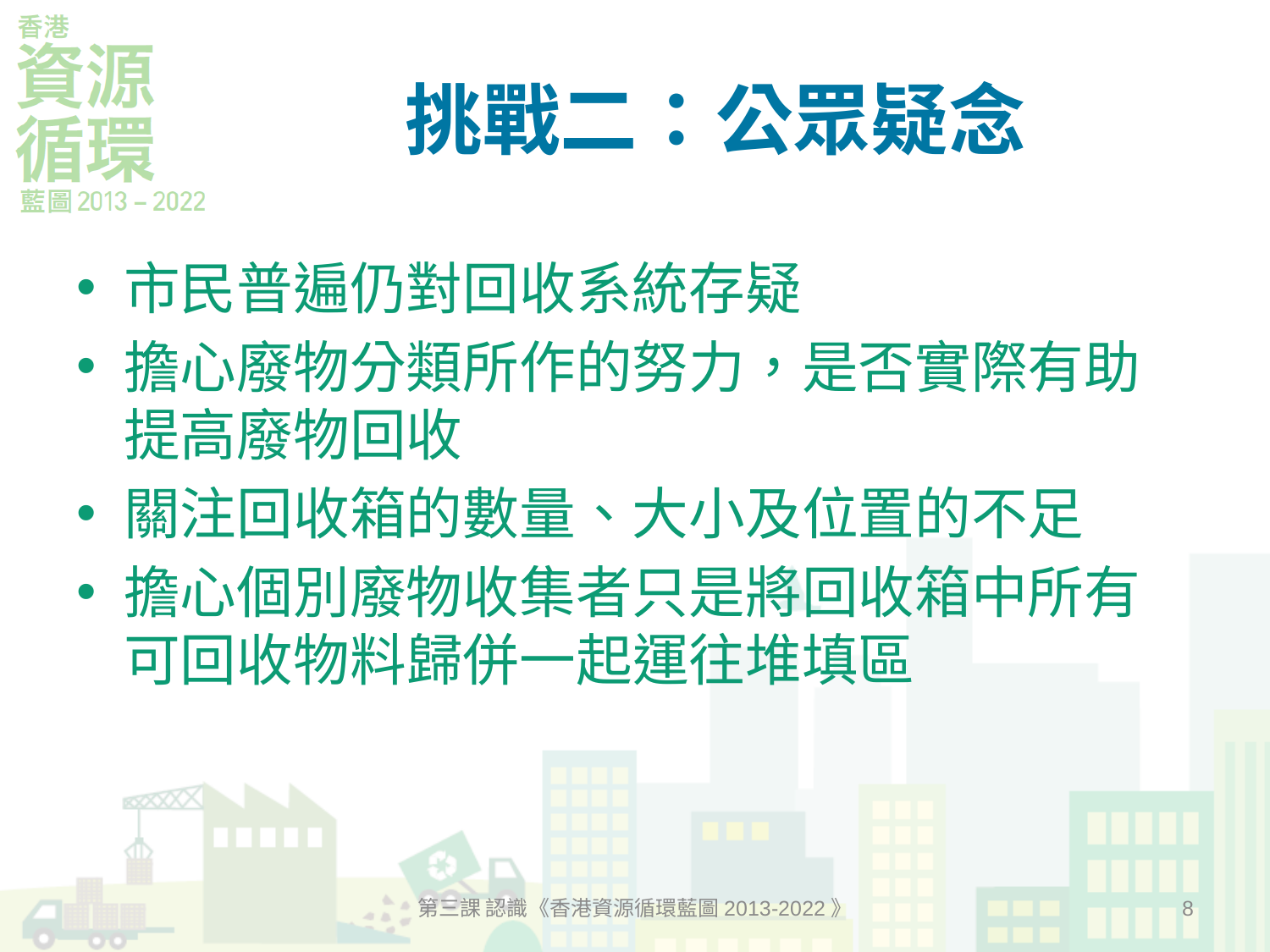

# 挑戰二：公眾疑念
市民普遍仍對回收系統存疑
擔心廢物分類所作的努力，是否實際有助提高廢物回收
關注回收箱的數量、大小及位置的不足
擔心個別廢物收集者只是將回收箱中所有可回收物料歸併一起運往堆填區
第三課 認識《香港資源循環藍圖2013-2022》
8